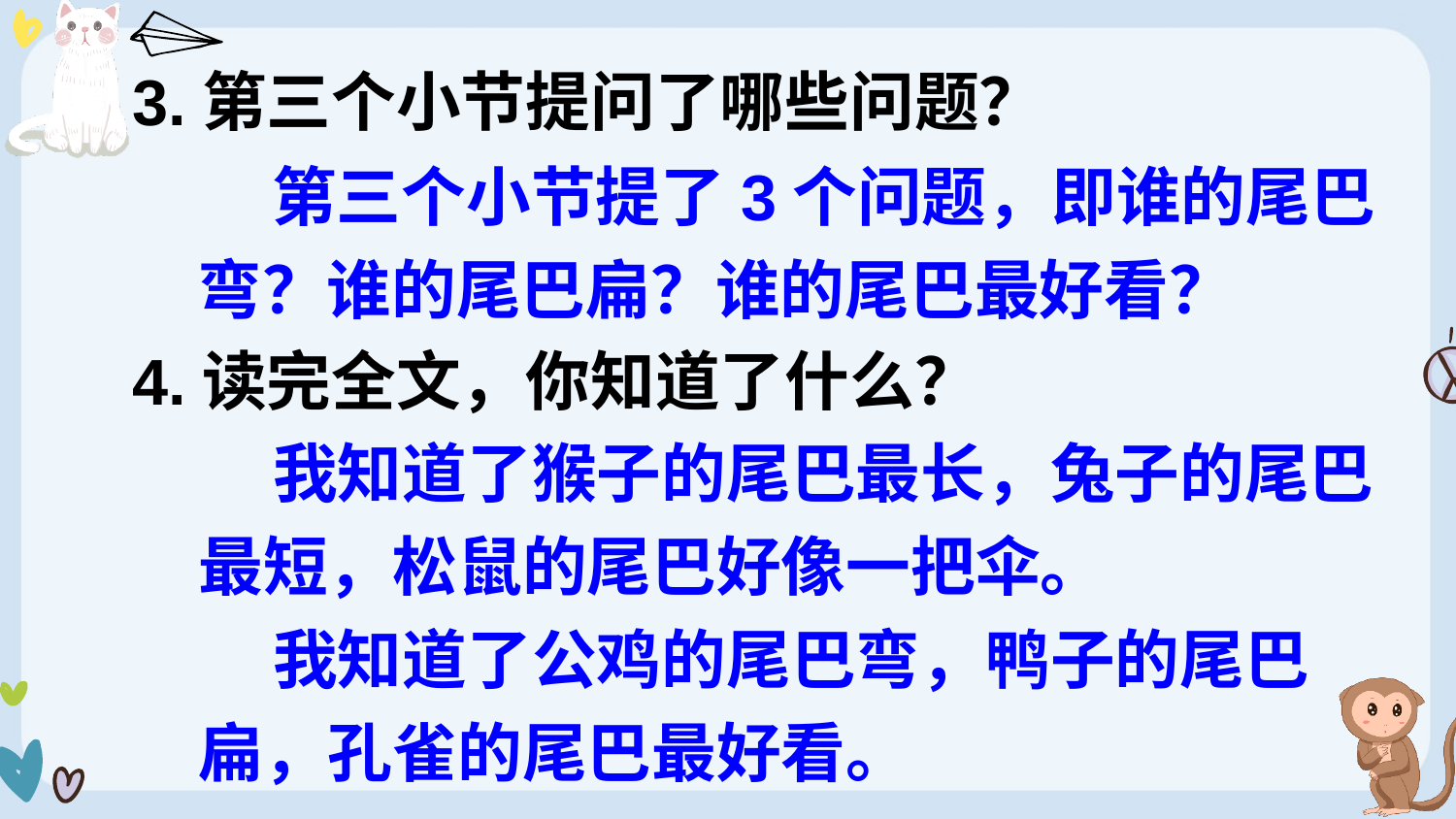

3.第三个小节提问了哪些问题？

4.读完全文，你知道了什么？
    第三个小节提了3个问题，即谁的尾巴弯？谁的尾巴扁？谁的尾巴最好看？
    我知道了猴子的尾巴最长，兔子的尾巴最短，松鼠的尾巴好像一把伞。
    我知道了公鸡的尾巴弯，鸭子的尾巴扁，孔雀的尾巴最好看。